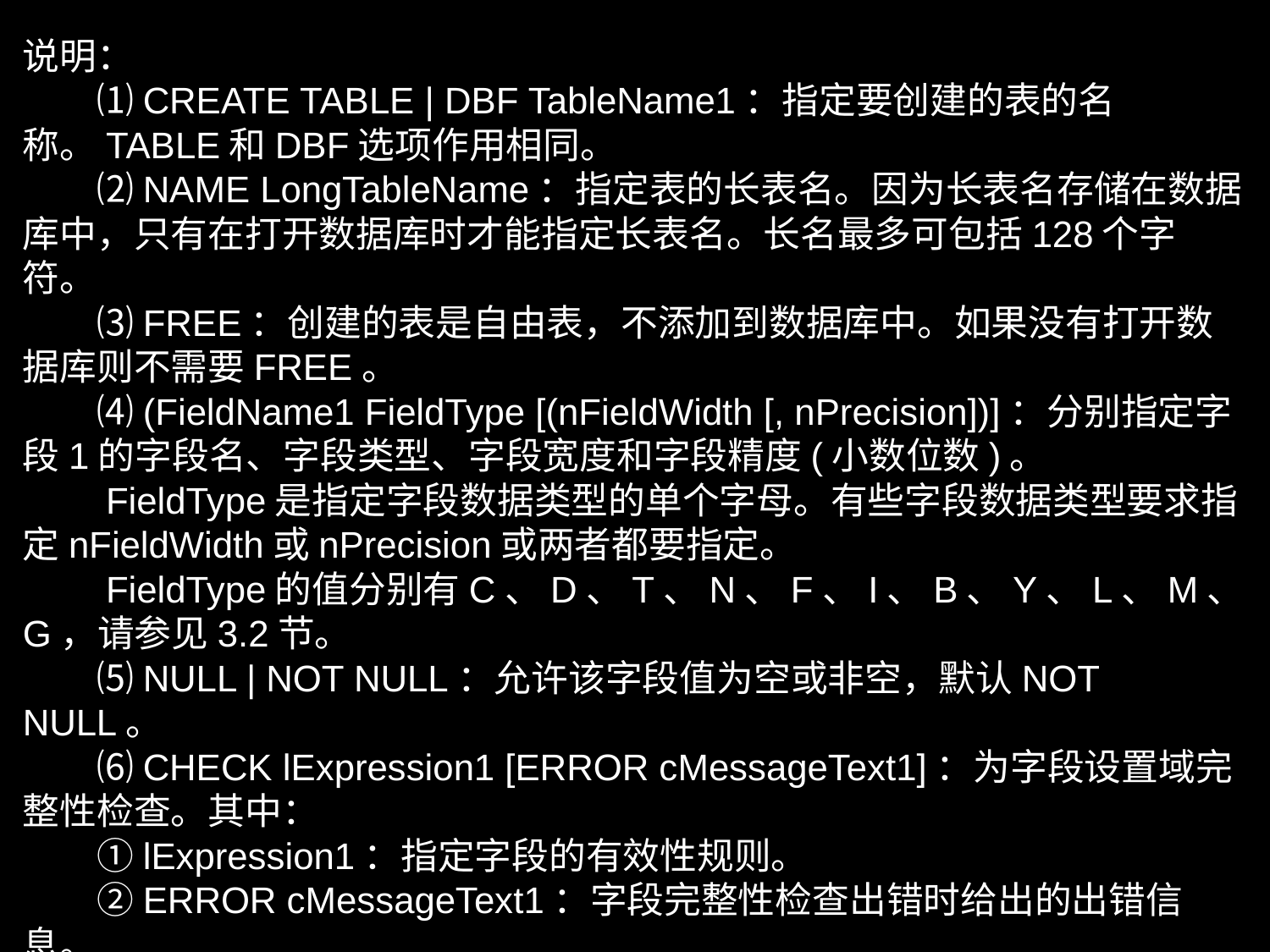

说明：
　　⑴CREATE TABLE | DBF TableName1：指定要创建的表的名称。TABLE和DBF选项作用相同。
　　⑵NAME LongTableName：指定表的长表名。因为长表名存储在数据库中，只有在打开数据库时才能指定长表名。长名最多可包括128个字符。
　　⑶FREE：创建的表是自由表，不添加到数据库中。如果没有打开数据库则不需要FREE。
　　⑷(FieldName1 FieldType [(nFieldWidth [, nPrecision])]：分别指定字段1的字段名、字段类型、字段宽度和字段精度(小数位数)。
　　FieldType是指定字段数据类型的单个字母。有些字段数据类型要求指定nFieldWidth或nPrecision或两者都要指定。
　　FieldType的值分别有C、D、T、N、F、I、B、Y、L、M、G，请参见3.2节。
　　⑸NULL | NOT NULL：允许该字段值为空或非空，默认NOT NULL。
　　⑹CHECK lExpression1 [ERROR cMessageText1]：为字段设置域完整性检查。其中：
　　①lExpression1：指定字段的有效性规则。
　　②ERROR cMessageText1：字段完整性检查出错时给出的出错信息。